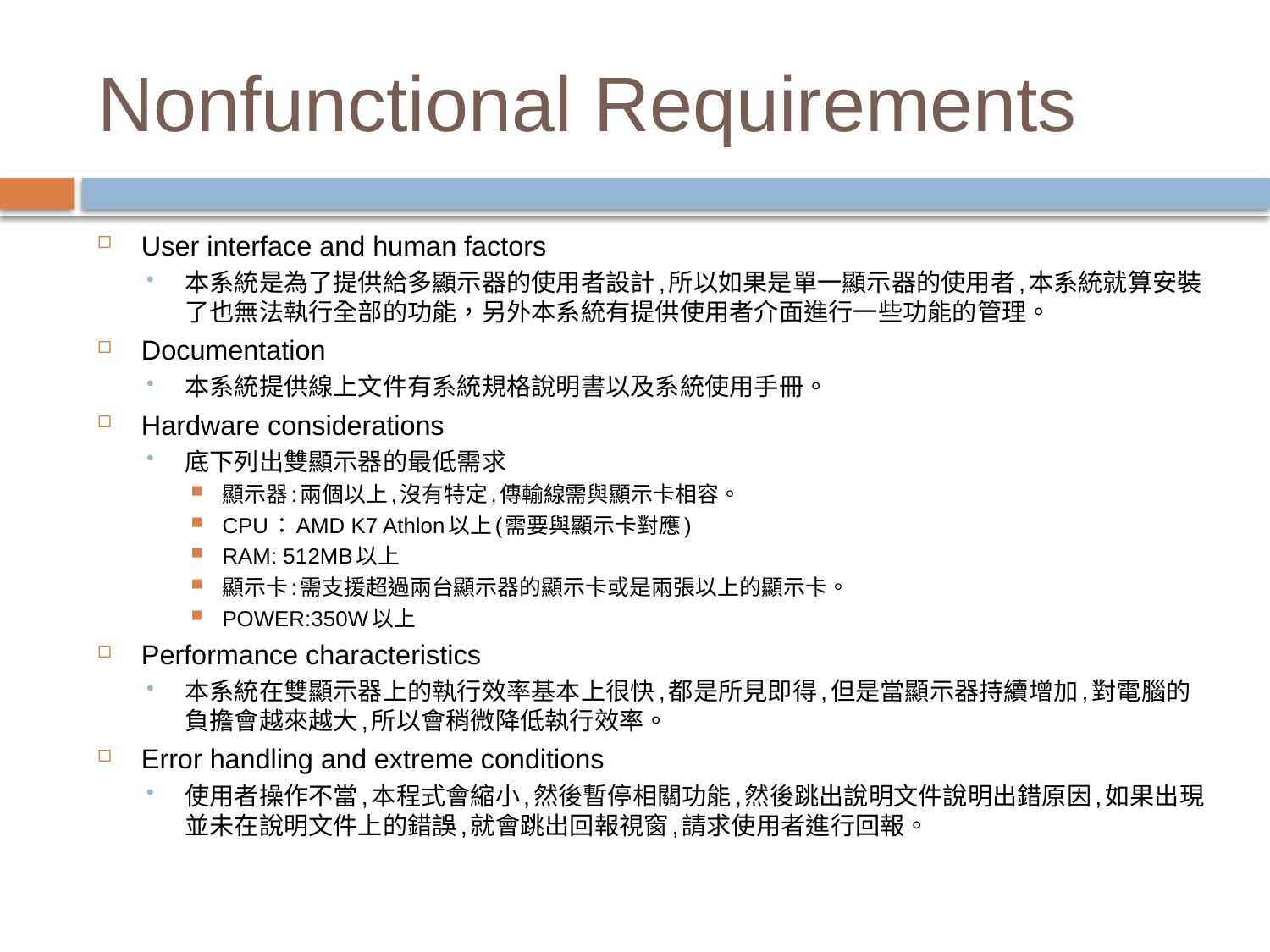

# Nonfunctional Requirements
User interface and human factors
本系統是為了提供給多顯示器的使用者設計,所以如果是單一顯示器的使用者,本系統就算安裝了也無法執行全部的功能，另外本系統有提供使用者介面進行一些功能的管理。
Documentation
本系統提供線上文件有系統規格說明書以及系統使用手冊。
Hardware considerations
底下列出雙顯示器的最低需求
顯示器:兩個以上,沒有特定,傳輸線需與顯示卡相容。
CPU：AMD K7 Athlon以上(需要與顯示卡對應)
RAM: 512MB以上
顯示卡:需支援超過兩台顯示器的顯示卡或是兩張以上的顯示卡。
POWER:350W以上
Performance characteristics
本系統在雙顯示器上的執行效率基本上很快,都是所見即得,但是當顯示器持續增加,對電腦的負擔會越來越大,所以會稍微降低執行效率。
Error handling and extreme conditions
使用者操作不當,本程式會縮小,然後暫停相關功能,然後跳出說明文件說明出錯原因,如果出現並未在說明文件上的錯誤,就會跳出回報視窗,請求使用者進行回報。